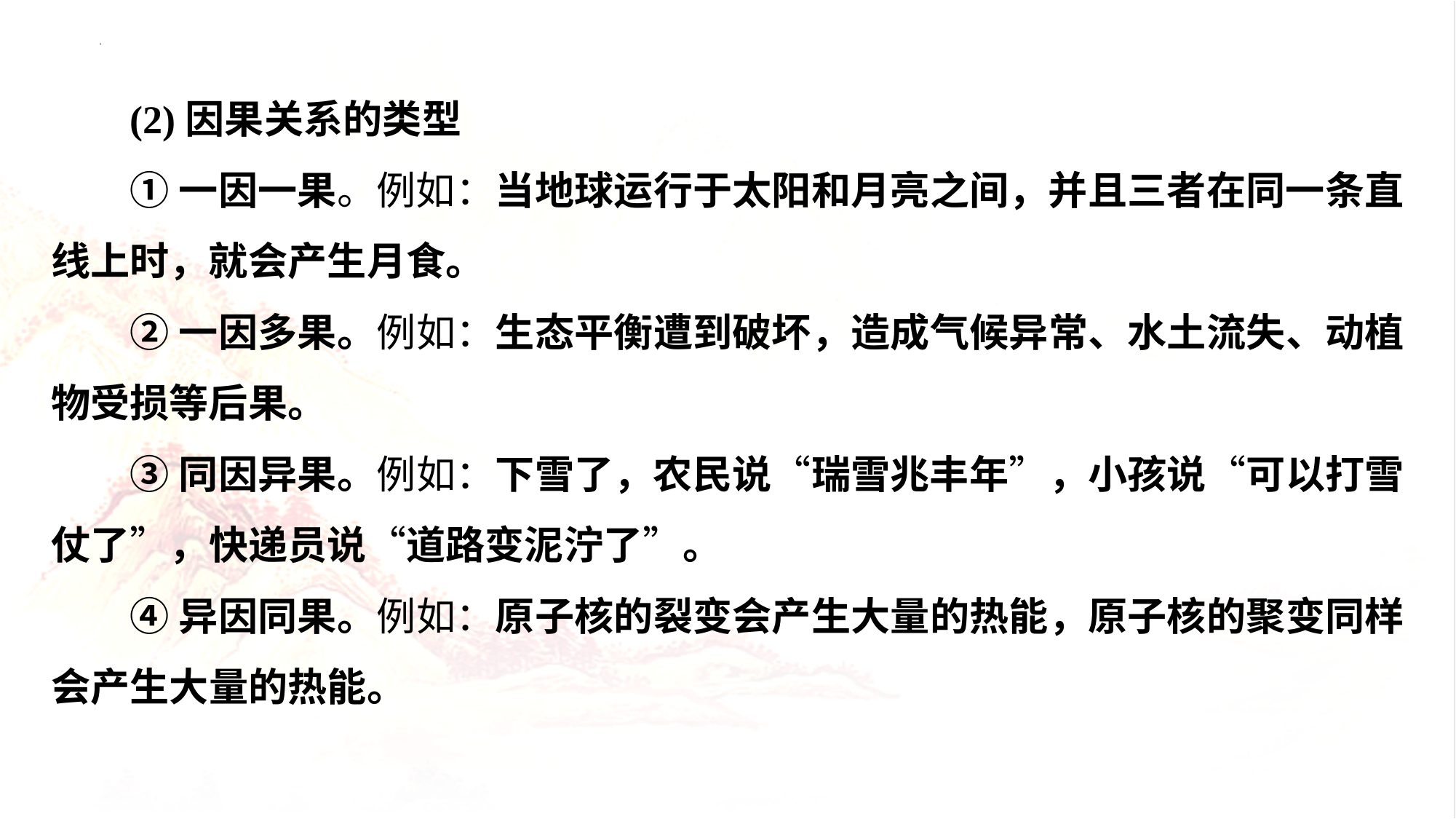

(2)因果关系的类型
①一因一果。例如：当地球运行于太阳和月亮之间，并且三者在同一条直线上时，就会产生月食。
②一因多果。例如：生态平衡遭到破坏，造成气候异常、水土流失、动植物受损等后果。
③同因异果。例如：下雪了，农民说“瑞雪兆丰年”，小孩说“可以打雪仗了”，快递员说“道路变泥泞了”。
④异因同果。例如：原子核的裂变会产生大量的热能，原子核的聚变同样会产生大量的热能。